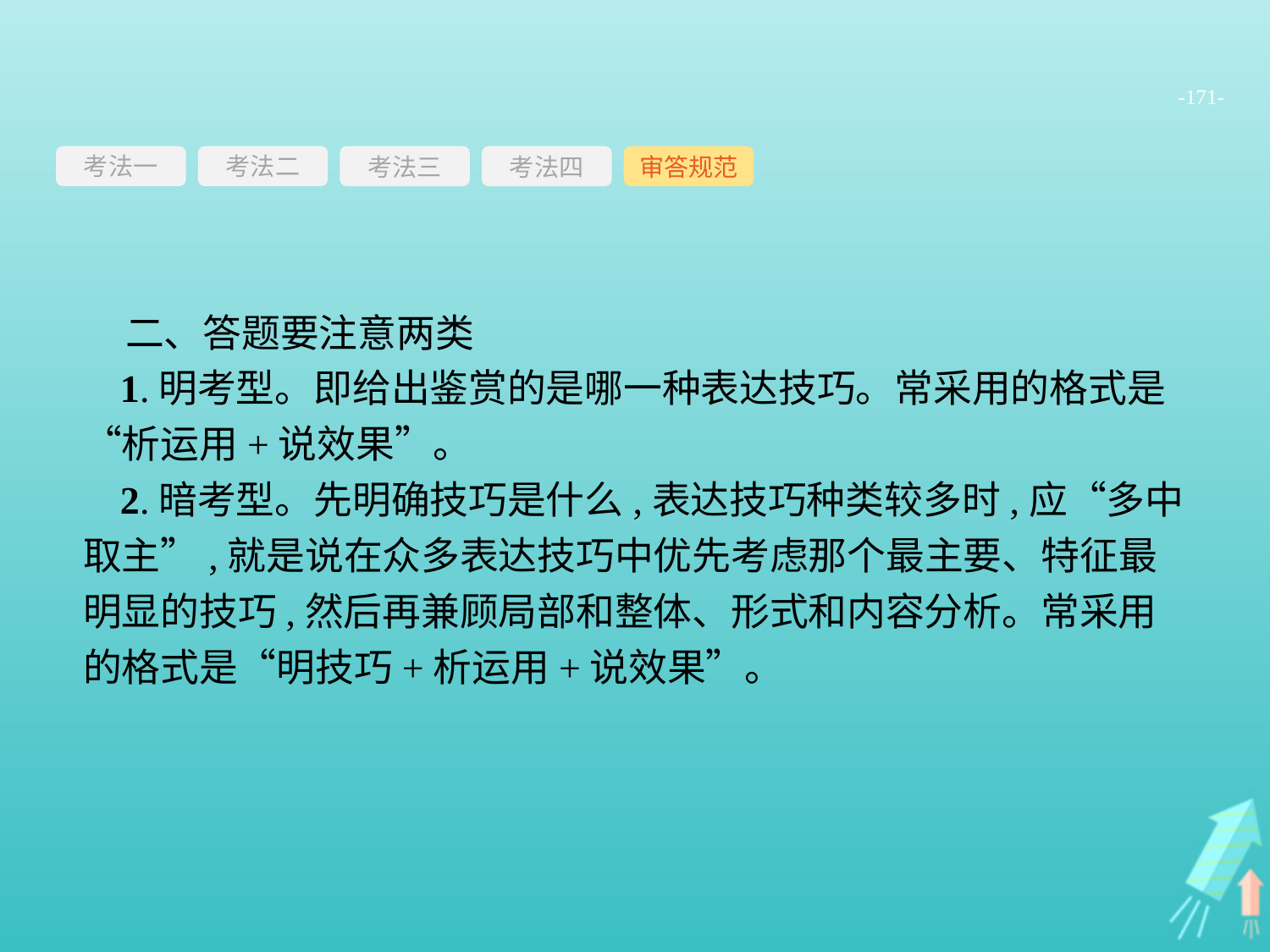

-171-
考法一
考法三
考法四
审答规范
考法二
二、答题要注意两类
1.明考型。即给出鉴赏的是哪一种表达技巧。常采用的格式是“析运用+说效果”。
2.暗考型。先明确技巧是什么,表达技巧种类较多时,应“多中取主”,就是说在众多表达技巧中优先考虑那个最主要、特征最明显的技巧,然后再兼顾局部和整体、形式和内容分析。常采用的格式是“明技巧+析运用+说效果”。